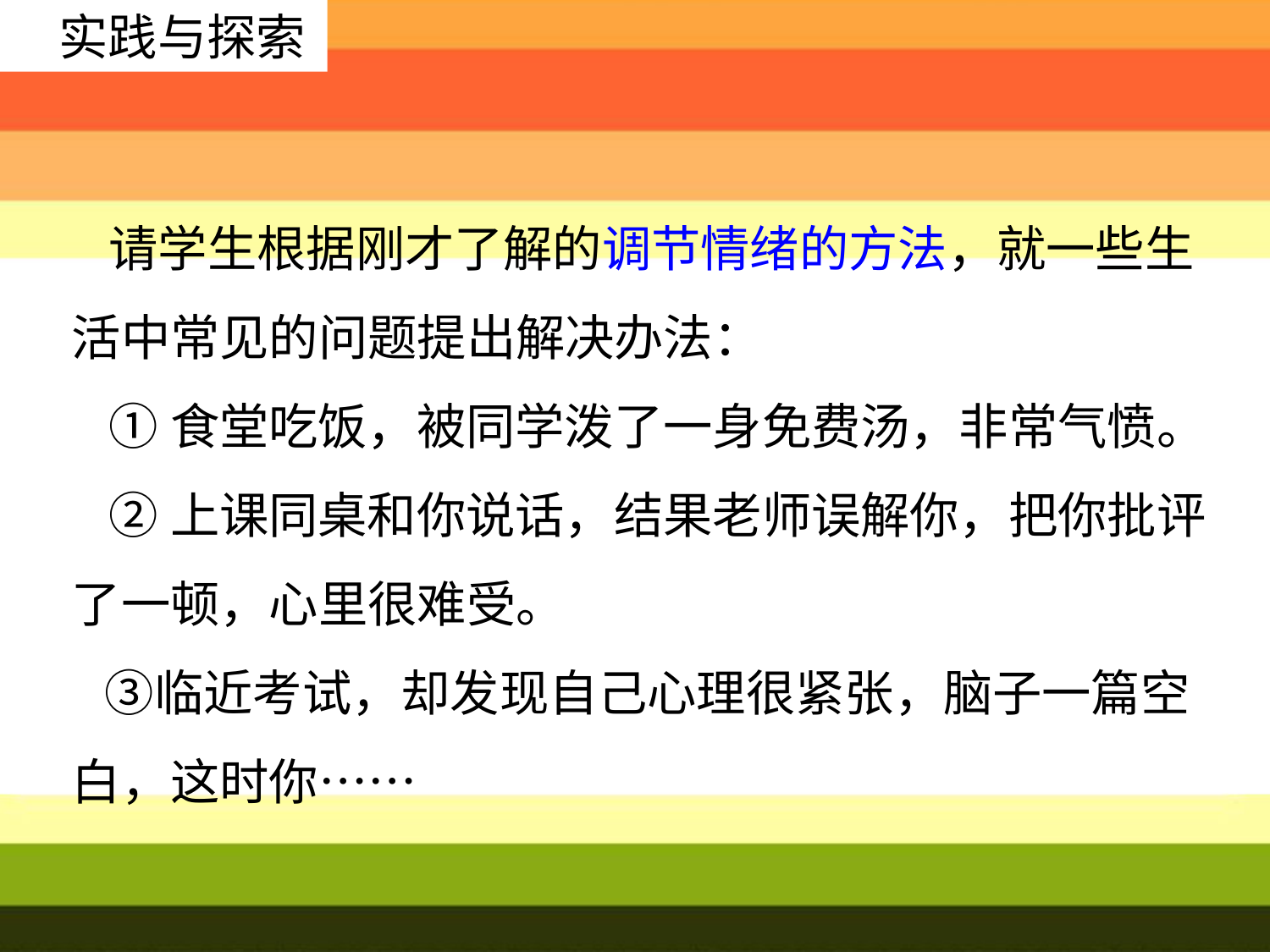

实践与探索
请学生根据刚才了解的调节情绪的方法，就一些生活中常见的问题提出解决办法：
①食堂吃饭，被同学泼了一身免费汤，非常气愤。
②上课同桌和你说话，结果老师误解你，把你批评了一顿，心里很难受。
   ③临近考试，却发现自己心理很紧张，脑子一篇空白，这时你……